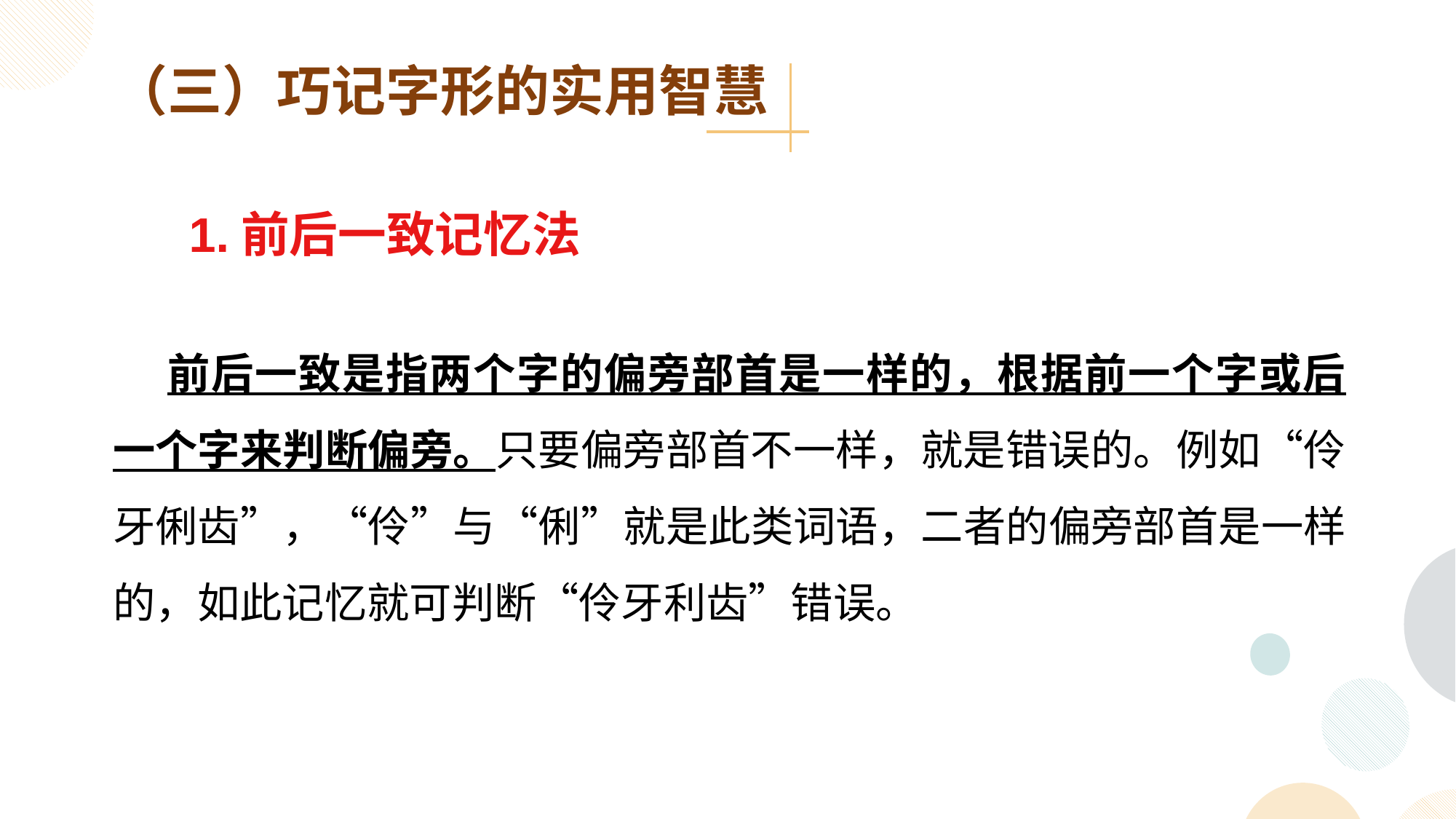

（三）巧记字形的实用智慧
1.前后一致记忆法

    前后一致是指两个字的偏旁部首是一样的，根据前一个字或后一个字来判断偏旁。只要偏旁部首不一样，就是错误的。例如“伶牙俐齿”，“伶”与“俐”就是此类词语，二者的偏旁部首是一样的，如此记忆就可判断“伶牙利齿”错误。